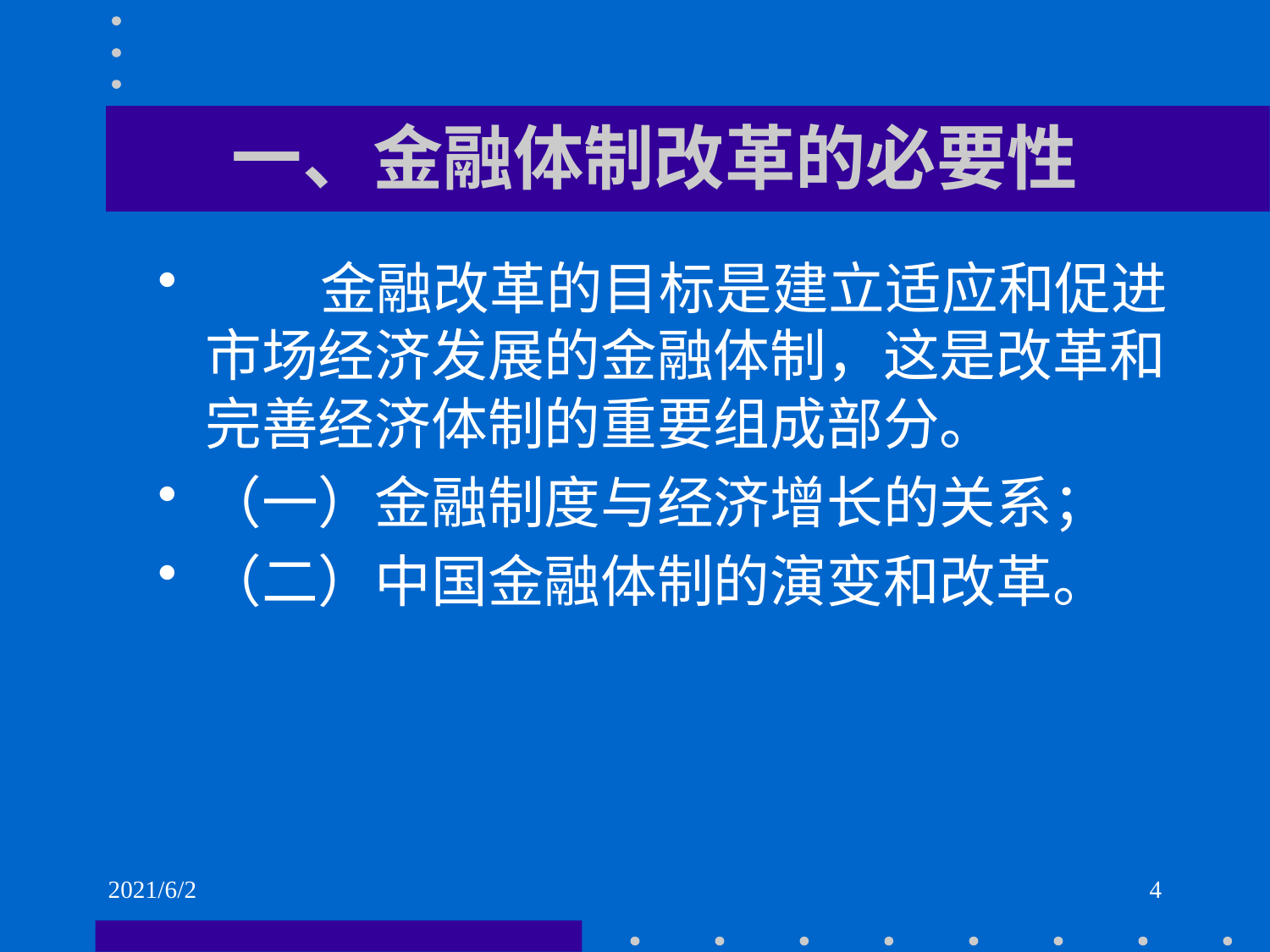

# 一、金融体制改革的必要性
        金融改革的目标是建立适应和促进市场经济发展的金融体制，这是改革和完善经济体制的重要组成部分。
（一）金融制度与经济增长的关系；
（二）中国金融体制的演变和改革。

2021/6/2
4